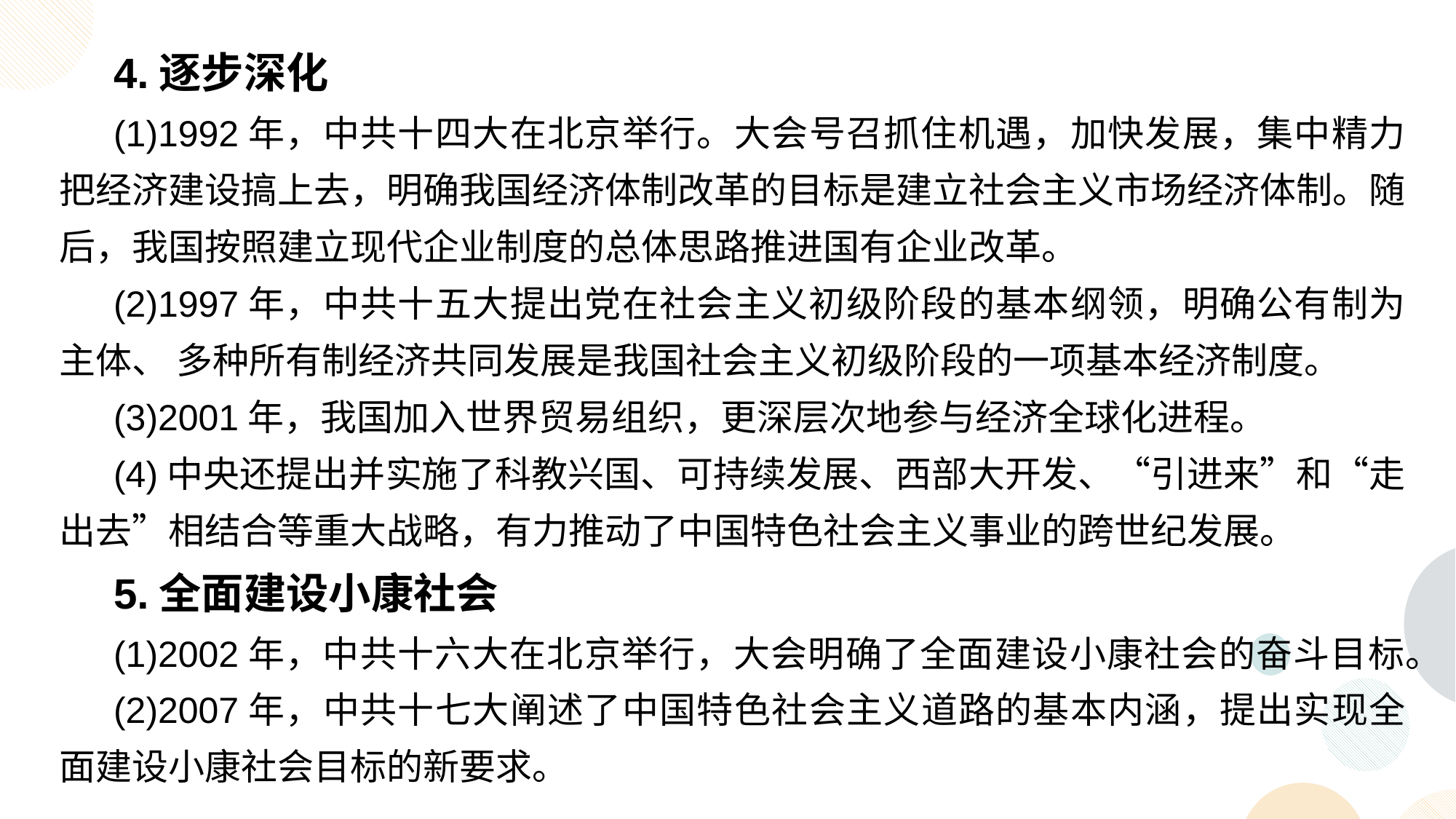

4.逐步深化
(1)1992年，中共十四大在北京举行。大会号召抓住机遇，加快发展，集中精力把经济建设搞上去，明确我国经济体制改革的目标是建立社会主义市场经济体制。随后，我国按照建立现代企业制度的总体思路推进国有企业改革。
(2)1997年，中共十五大提出党在社会主义初级阶段的基本纲领，明确公有制为主体、 多种所有制经济共同发展是我国社会主义初级阶段的一项基本经济制度。
(3)2001年，我国加入世界贸易组织，更深层次地参与经济全球化进程。
(4)中央还提出并实施了科教兴国、可持续发展、西部大开发、“引进来”和“走出去”相结合等重大战略，有力推动了中国特色社会主义事业的跨世纪发展。
5.全面建设小康社会
(1)2002年，中共十六大在北京举行，大会明确了全面建设小康社会的奋斗目标。
(2)2007年，中共十七大阐述了中国特色社会主义道路的基本内涵，提出实现全面建设小康社会目标的新要求。